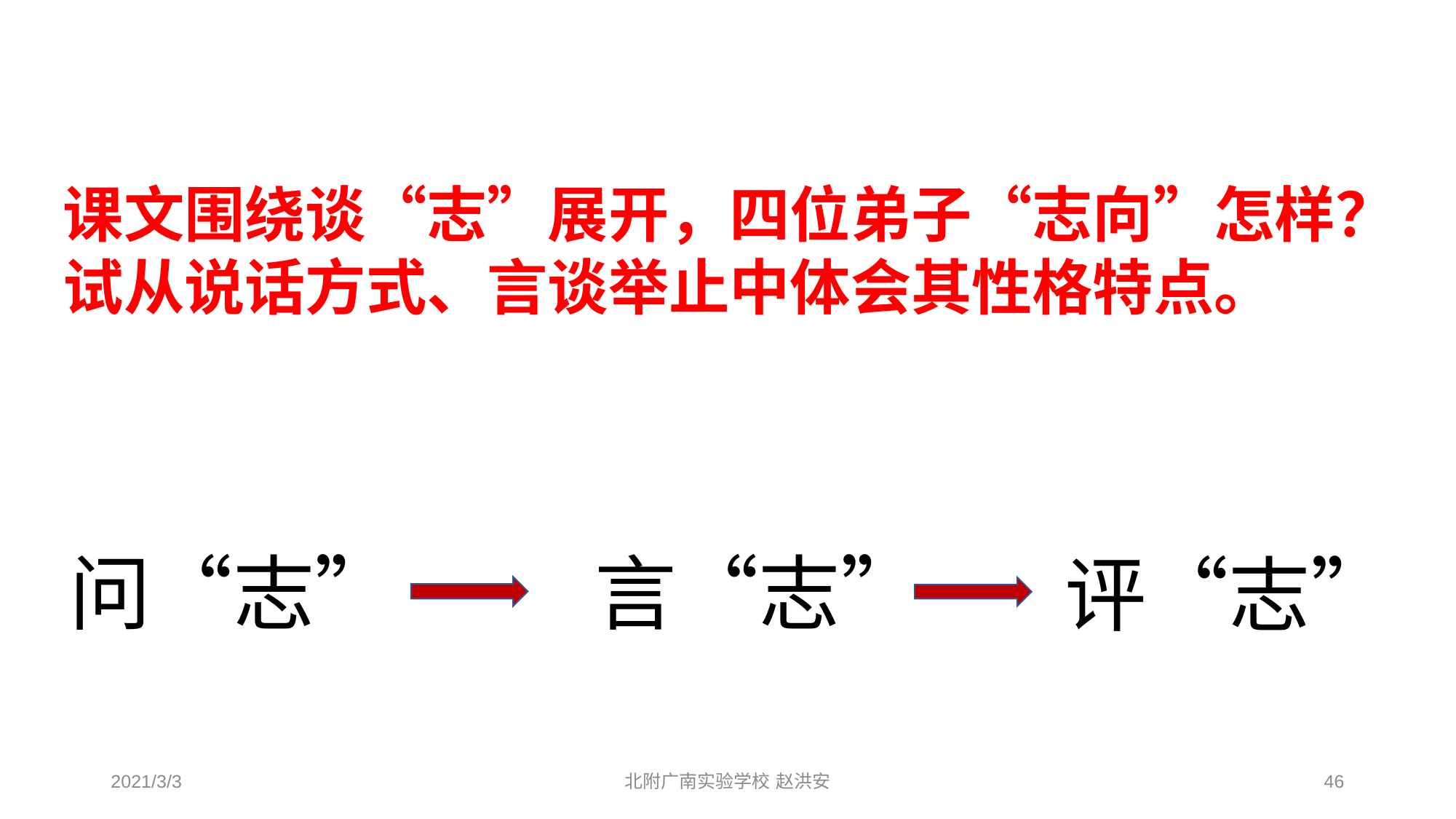

课文围绕谈“志”展开，四位弟子“志向”怎样？试从说话方式、言谈举止中体会其性格特点。
问“志”
言“志”
评“志”

2021/3/3
北附广南实验学校 赵洪安
46